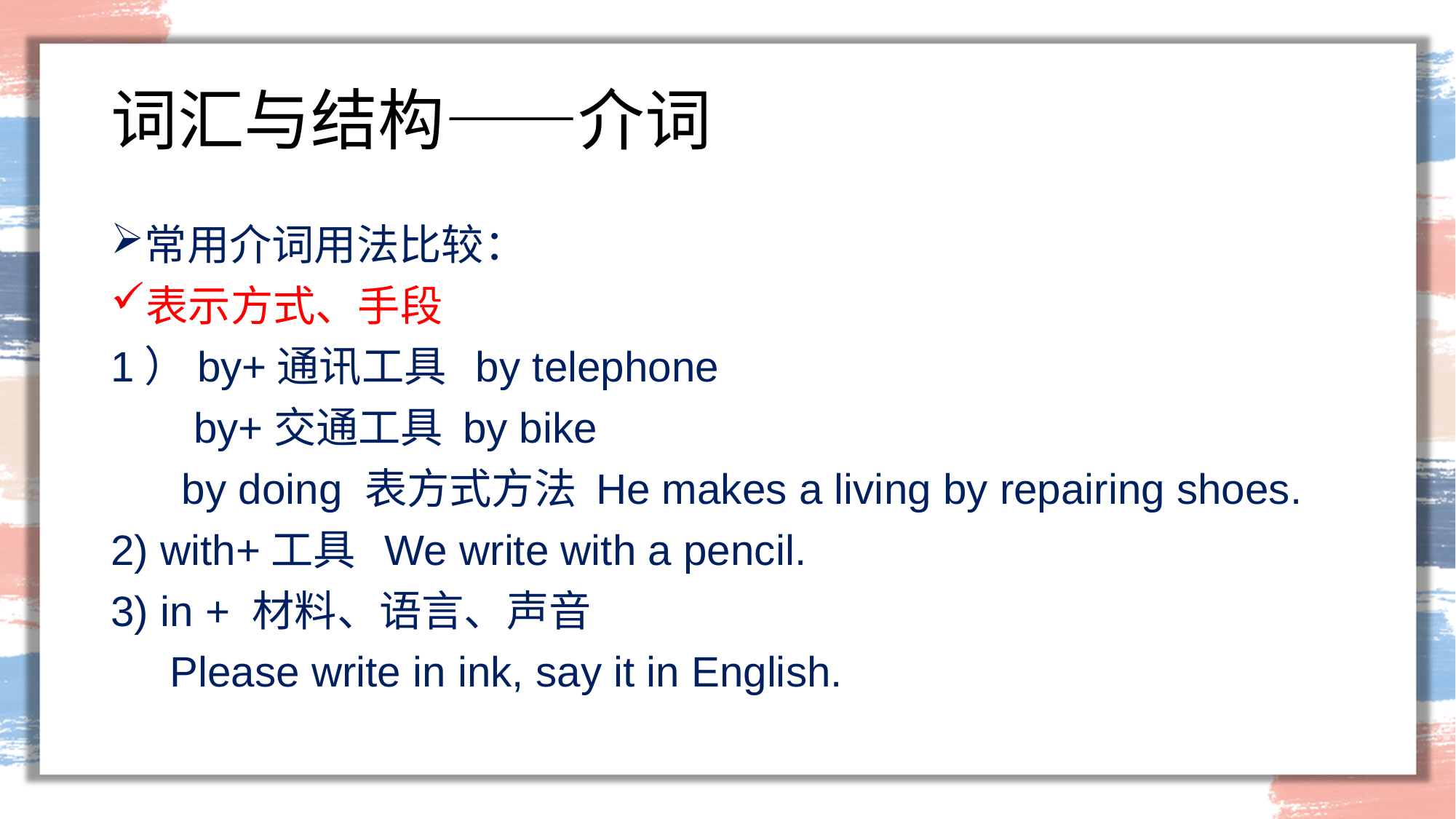

# 词汇与结构——介词
常用介词用法比较：
表示方式、手段
1）by+通讯工具  by telephone
       by+交通工具 by bike
      by doing 表方式方法 He makes a living by repairing shoes.
2) with+工具  We write with a pencil.
3) in + 材料、语言、声音
     Please write in ink, say it in English.